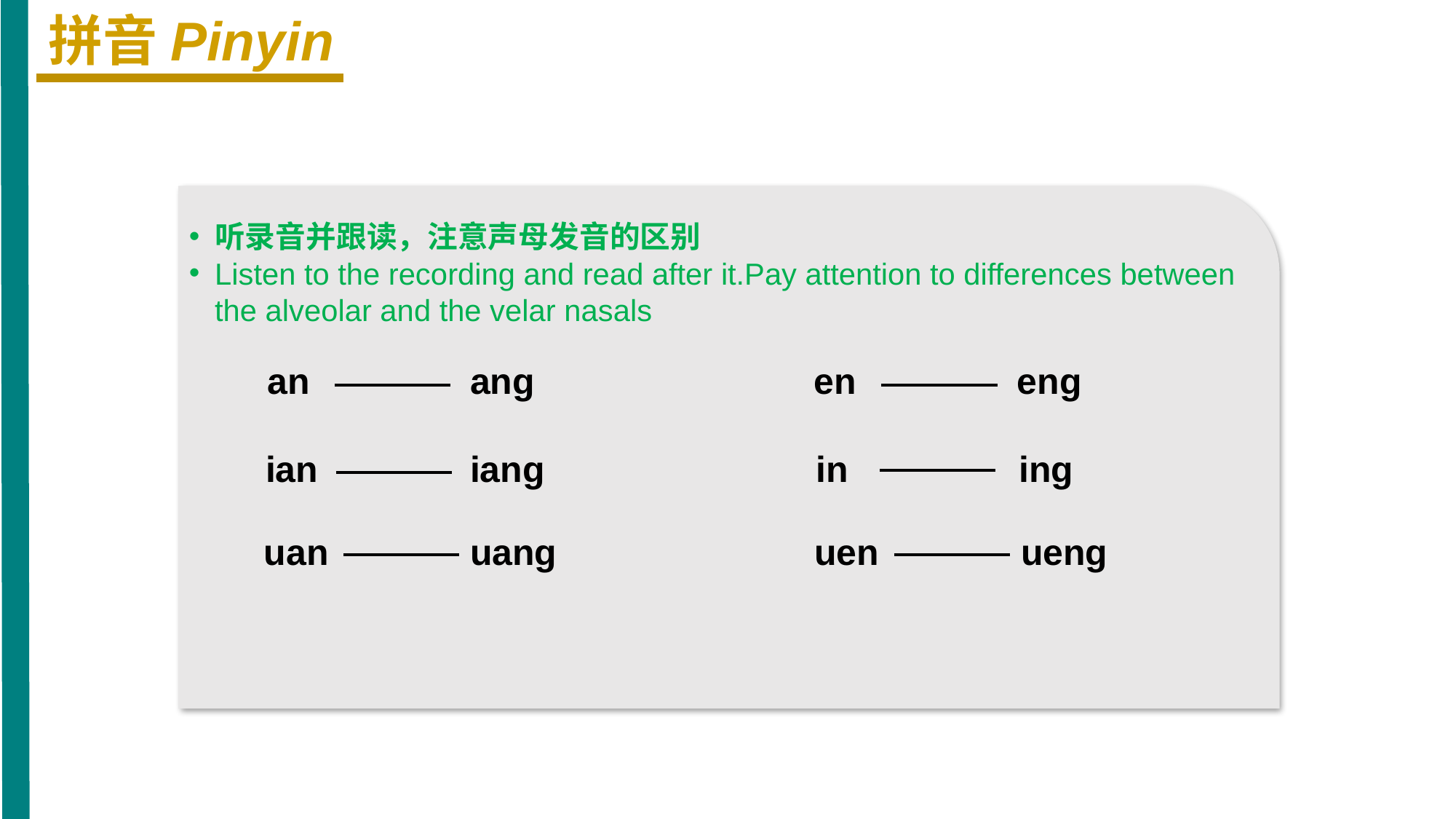

拼音Pinyin

听录音并跟读，注意声母发音的区别
Listen to the recording and read after it.Pay attention to differences between the alveolar and the velar nasals

an
anɡ
en
enɡ
ian
ianɡ
in
inɡ
uan
uanɡ
uen
uenɡ